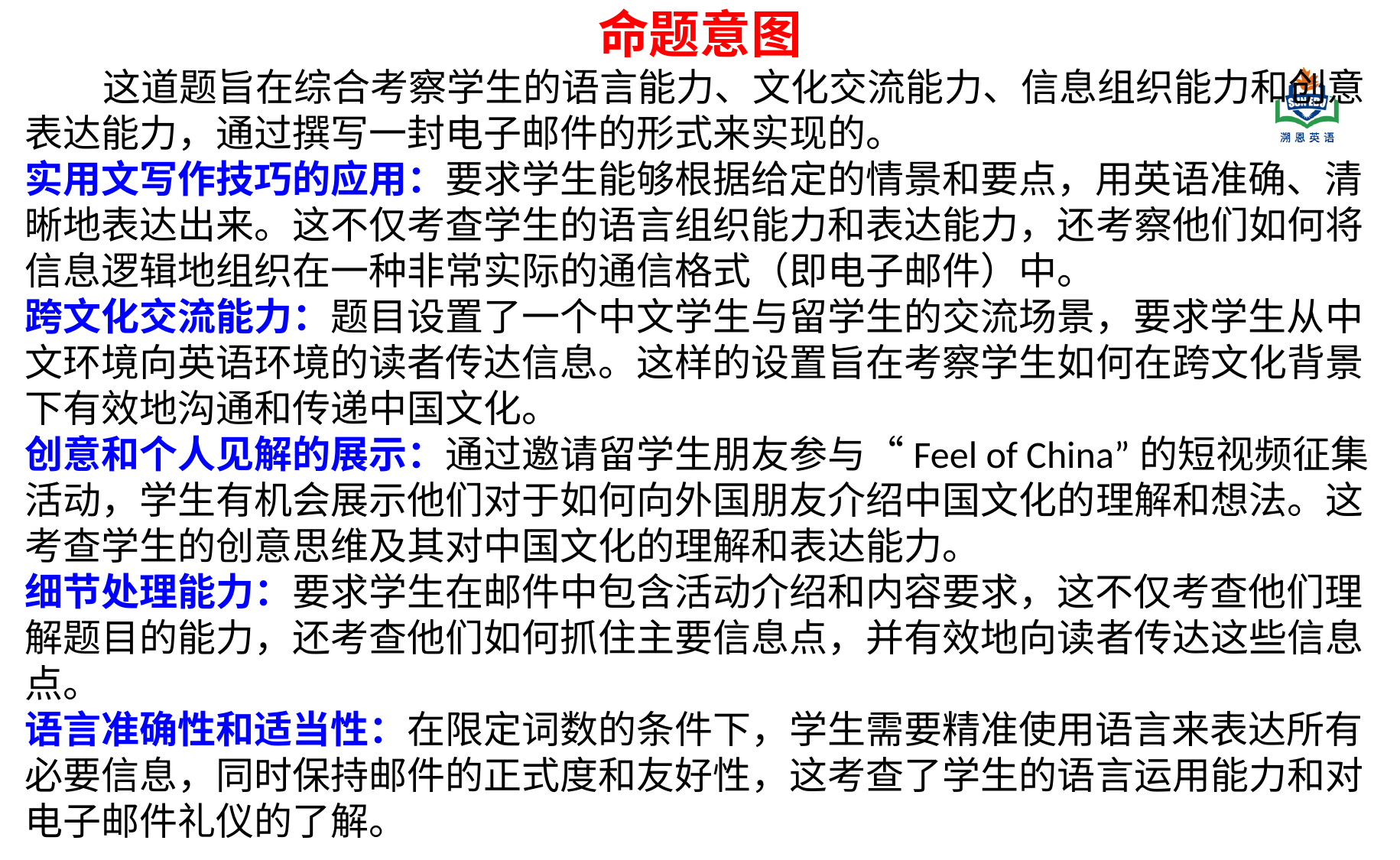

命题意图
        这道题旨在综合考察学生的语言能力、文化交流能力、信息组织能力和创意表达能力，通过撰写一封电子邮件的形式来实现的。
实用文写作技巧的应用：要求学生能够根据给定的情景和要点，用英语准确、清晰地表达出来。这不仅考查学生的语言组织能力和表达能力，还考察他们如何将信息逻辑地组织在一种非常实际的通信格式（即电子邮件）中。
跨文化交流能力：题目设置了一个中文学生与留学生的交流场景，要求学生从中文环境向英语环境的读者传达信息。这样的设置旨在考察学生如何在跨文化背景下有效地沟通和传递中国文化。
创意和个人见解的展示：通过邀请留学生朋友参与“Feel of China”的短视频征集活动，学生有机会展示他们对于如何向外国朋友介绍中国文化的理解和想法。这考查学生的创意思维及其对中国文化的理解和表达能力。
细节处理能力：要求学生在邮件中包含活动介绍和内容要求，这不仅考查他们理解题目的能力，还考查他们如何抓住主要信息点，并有效地向读者传达这些信息点。
语言准确性和适当性：在限定词数的条件下，学生需要精准使用语言来表达所有必要信息，同时保持邮件的正式度和友好性，这考查了学生的语言运用能力和对电子邮件礼仪的了解。